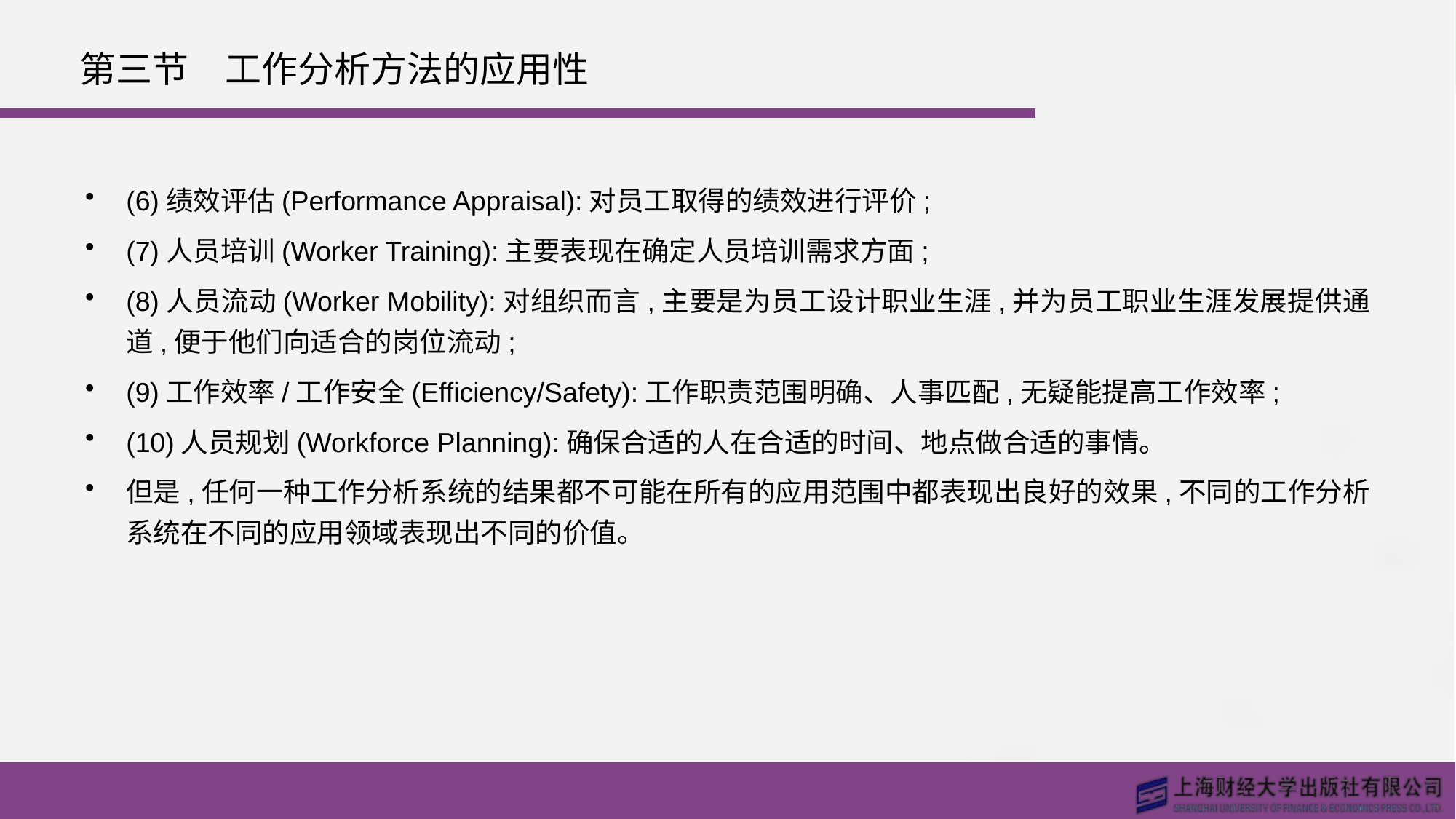

# 第三节　工作分析方法的应用性
(6)绩效评估(Performance Appraisal):对员工取得的绩效进行评价;
(7)人员培训(Worker Training):主要表现在确定人员培训需求方面;
(8)人员流动(Worker Mobility):对组织而言,主要是为员工设计职业生涯,并为员工职业生涯发展提供通道,便于他们向适合的岗位流动;
(9)工作效率/工作安全(Efficiency/Safety):工作职责范围明确、人事匹配,无疑能提高工作效率;
(10)人员规划(Workforce Planning):确保合适的人在合适的时间、地点做合适的事情。
但是,任何一种工作分析系统的结果都不可能在所有的应用范围中都表现出良好的效果,不同的工作分析系统在不同的应用领域表现出不同的价值。